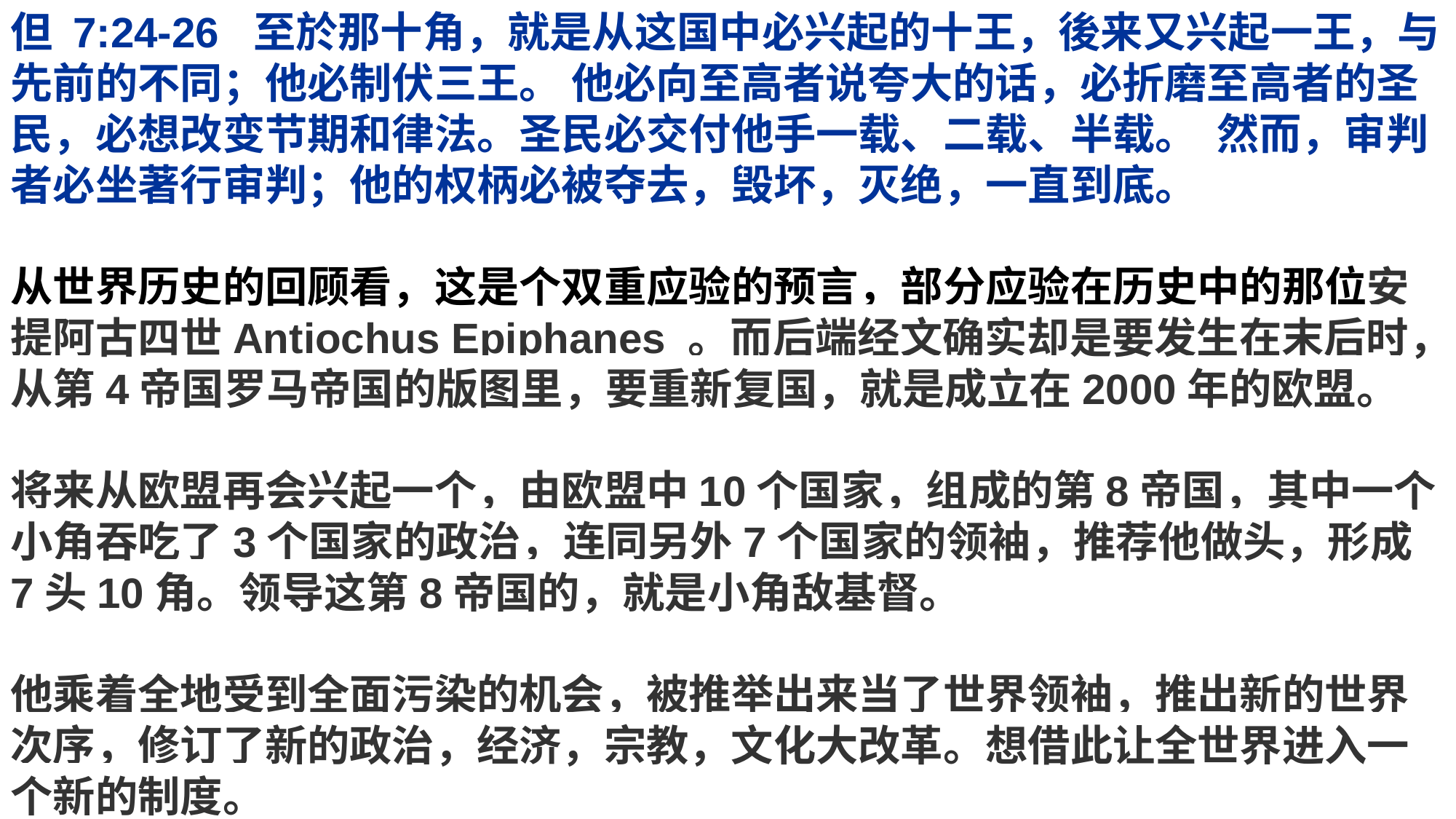

但 7:24-26  至於那十角，就是从这国中必兴起的十王，後来又兴起一王，与先前的不同；他必制伏三王。 他必向至高者说夸大的话，必折磨至高者的圣民，必想改变节期和律法。圣民必交付他手一载、二载、半载。  然而，审判者必坐著行审判；他的权柄必被夺去，毁坏，灭绝，一直到底。

从世界历史的回顾看，这是个双重应验的预言，部分应验在历史中的那位安提阿古四世Antiochus Epiphanes 。而后端经文确实却是要发生在末后时，从第4帝国罗马帝国的版图里，要重新复国，就是成立在2000年的欧盟。

将来从欧盟再会兴起一个，由欧盟中10个国家，组成的第8帝国，其中一个小角吞吃了3个国家的政治，连同另外7个国家的领袖，推荐他做头，形成7头10角。领导这第8帝国的，就是小角敌基督。

他乘着全地受到全面污染的机会，被推举出来当了世界领袖，推出新的世界次序，修订了新的政治，经济，宗教，文化大改革。想借此让全世界进入一个新的制度。